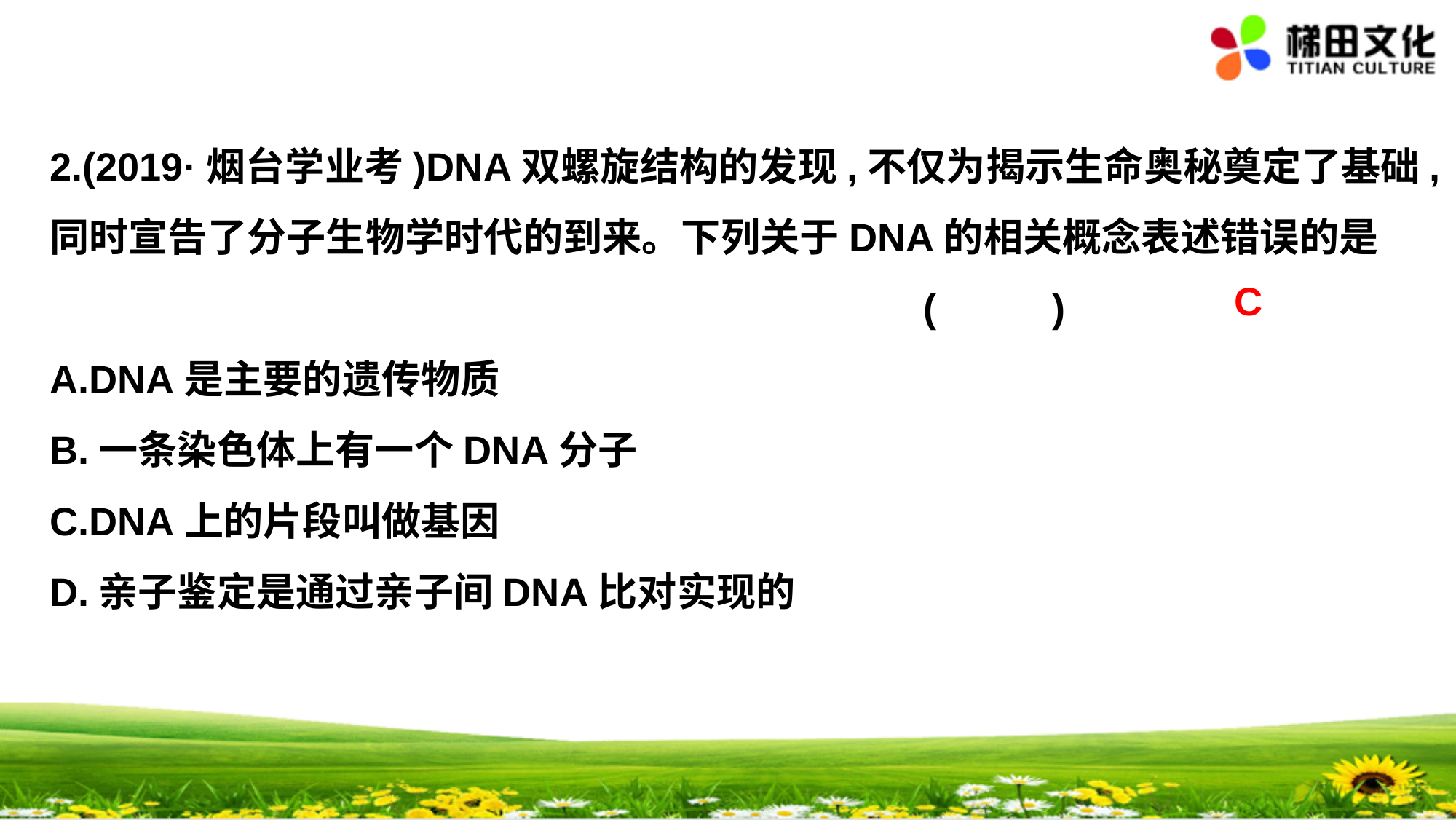

2.(2019·烟台学业考)DNA双螺旋结构的发现,不仅为揭示生命奥秘奠定了基础,
同时宣告了分子生物学时代的到来。下列关于DNA的相关概念表述错误的是
								(　  　)
A.DNA是主要的遗传物质
B.一条染色体上有一个DNA分子
C.DNA上的片段叫做基因
D.亲子鉴定是通过亲子间DNA比对实现的
C